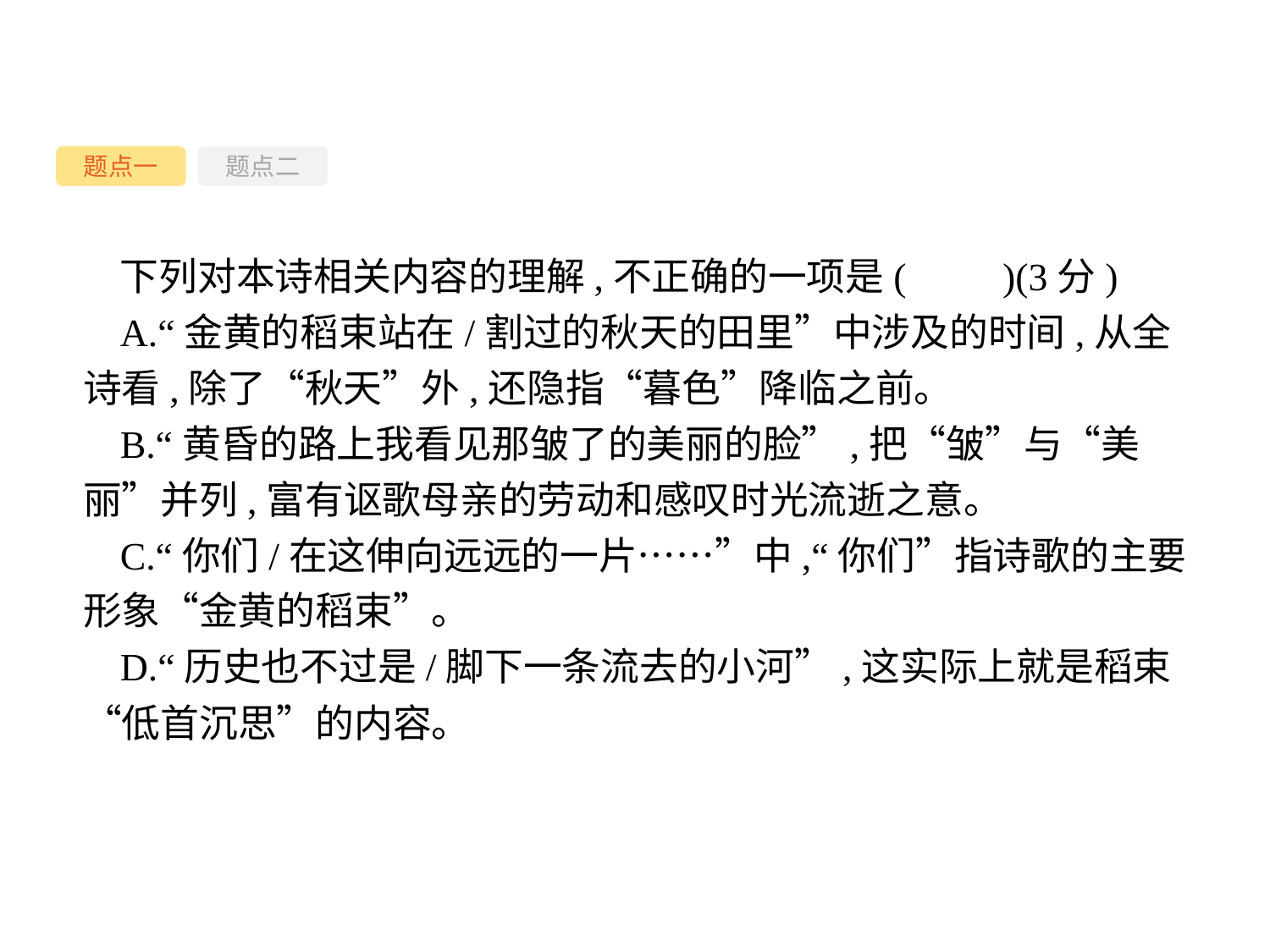

题点一
题点二
下列对本诗相关内容的理解,不正确的一项是(　　)(3分)
A.“金黄的稻束站在/割过的秋天的田里”中涉及的时间,从全诗看,除了“秋天”外,还隐指“暮色”降临之前。
B.“黄昏的路上我看见那皱了的美丽的脸”,把“皱”与“美丽”并列,富有讴歌母亲的劳动和感叹时光流逝之意。
C.“你们/在这伸向远远的一片……”中,“你们”指诗歌的主要形象“金黄的稻束”。
D.“历史也不过是/脚下一条流去的小河”,这实际上就是稻束“低首沉思”的内容。
-26-